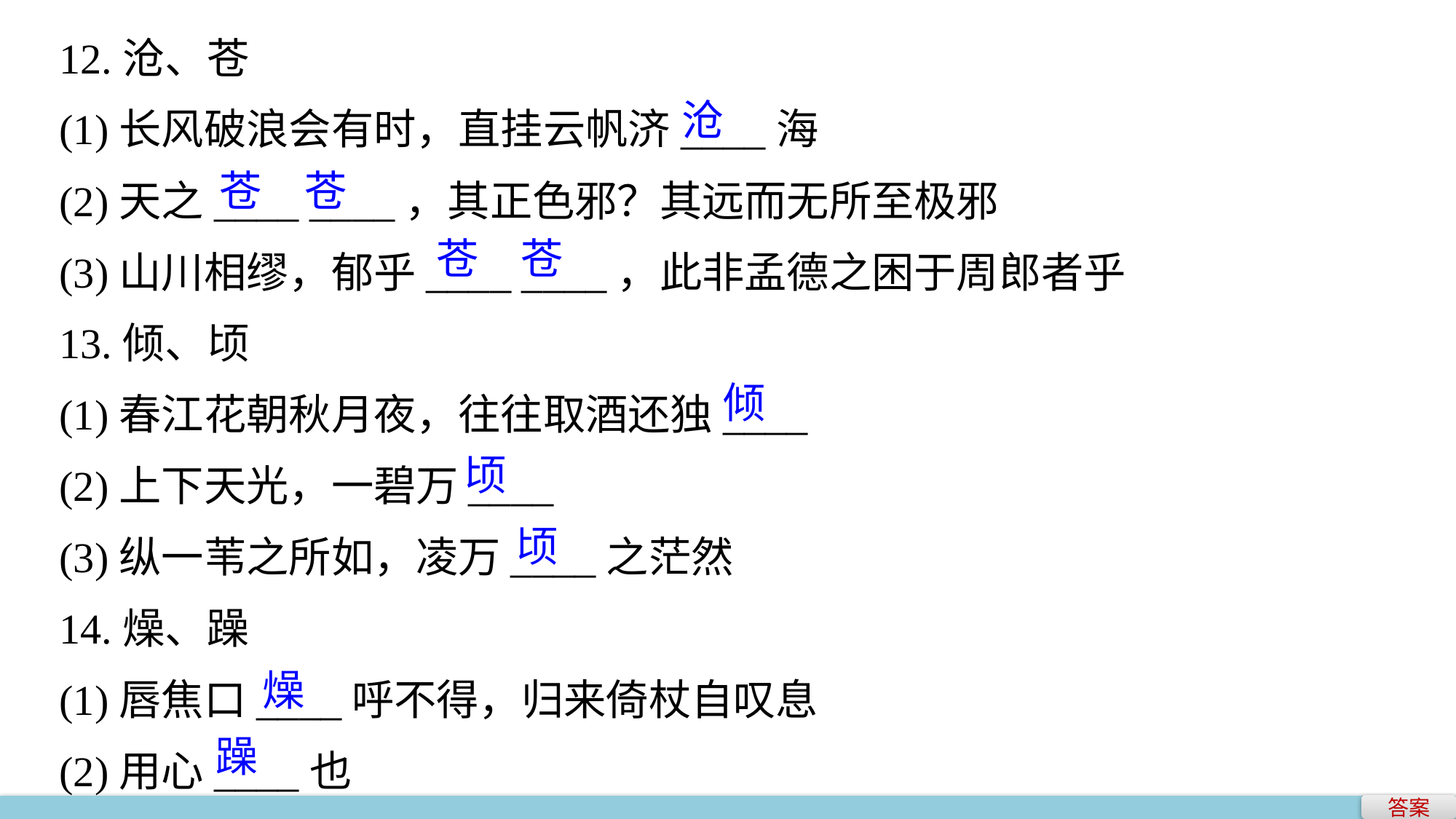

12.沧、苍
(1)长风破浪会有时，直挂云帆济____海
(2)天之____ ____，其正色邪？其远而无所至极邪
(3)山川相缪，郁乎____ ____，此非孟德之困于周郎者乎
13.倾、顷
(1)春江花朝秋月夜，往往取酒还独____
(2)上下天光，一碧万____
(3)纵一苇之所如，凌万____之茫然
14.燥、躁
(1)唇焦口____呼不得，归来倚杖自叹息
(2)用心____也
沧
苍　苍
苍　苍
倾
顷
顷
燥
躁
答案